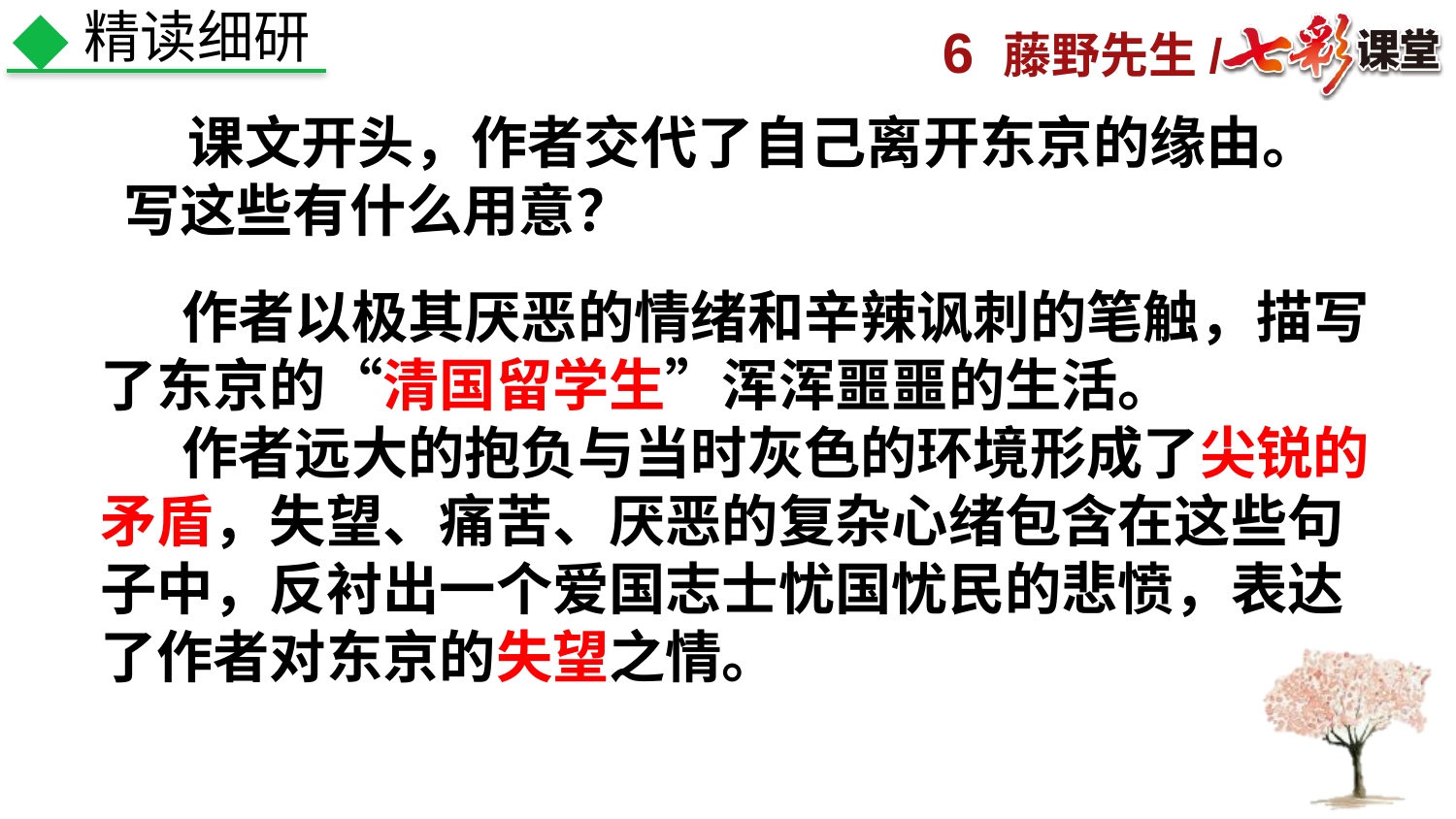

精读细研

    课文开头，作者交代了自己离开东京的缘由。写这些有什么用意？
  作者以极其厌恶的情绪和辛辣讽刺的笔触，描写了东京的“清国留学生”浑浑噩噩的生活。
  作者远大的抱负与当时灰色的环境形成了尖锐的矛盾，失望、痛苦、厌恶的复杂心绪包含在这些句子中，反衬出一个爱国志士忧国忧民的悲愤，表达了作者对东京的失望之情。